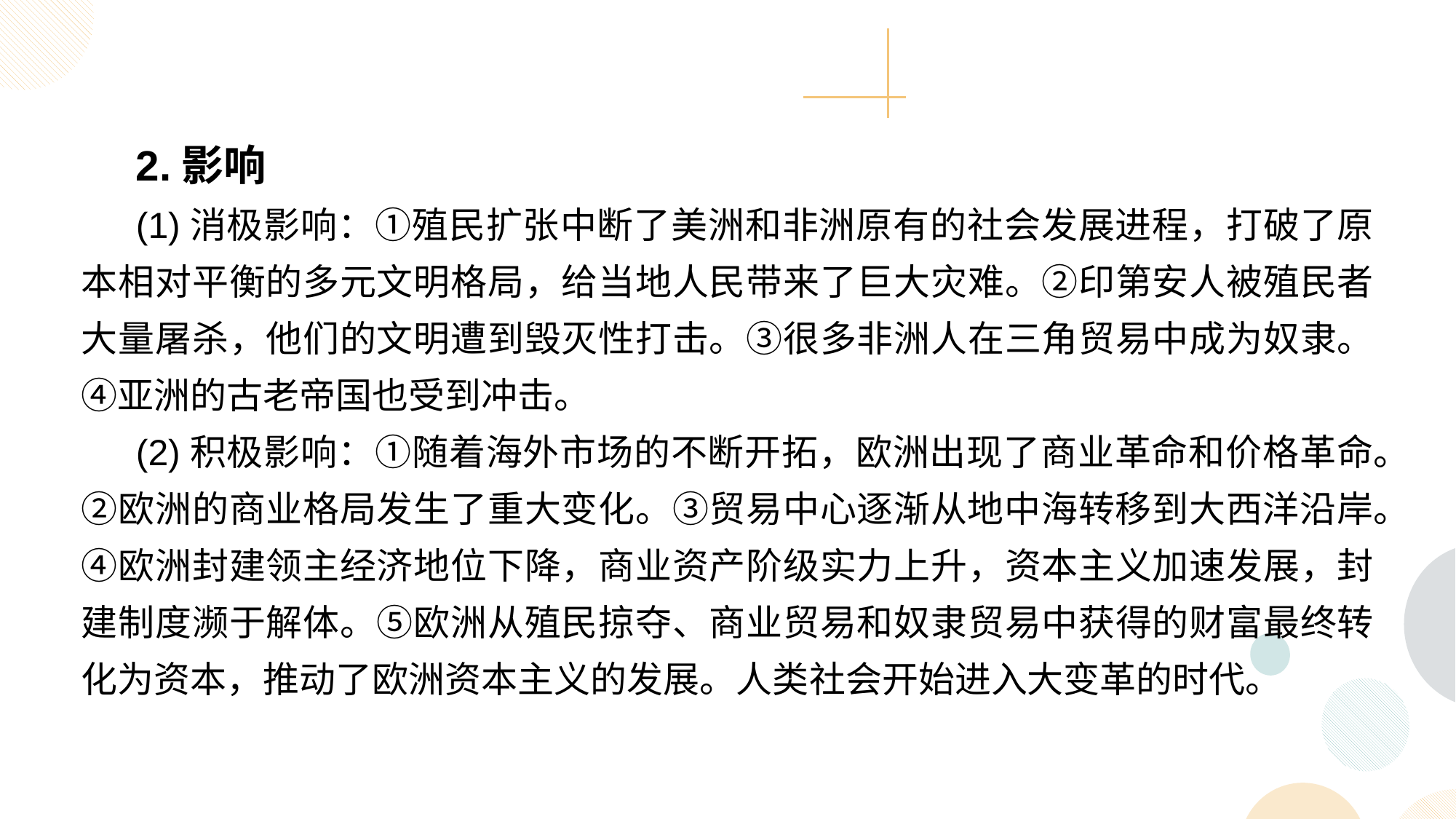

2.影响
(1)消极影响：①殖民扩张中断了美洲和非洲原有的社会发展进程，打破了原本相对平衡的多元文明格局，给当地人民带来了巨大灾难。②印第安人被殖民者大量屠杀，他们的文明遭到毁灭性打击。③很多非洲人在三角贸易中成为奴隶。④亚洲的古老帝国也受到冲击。
(2)积极影响：①随着海外市场的不断开拓，欧洲出现了商业革命和价格革命。②欧洲的商业格局发生了重大变化。③贸易中心逐渐从地中海转移到大西洋沿岸。④欧洲封建领主经济地位下降，商业资产阶级实力上升，资本主义加速发展，封建制度濒于解体。⑤欧洲从殖民掠夺、商业贸易和奴隶贸易中获得的财富最终转化为资本，推动了欧洲资本主义的发展。人类社会开始进入大变革的时代。